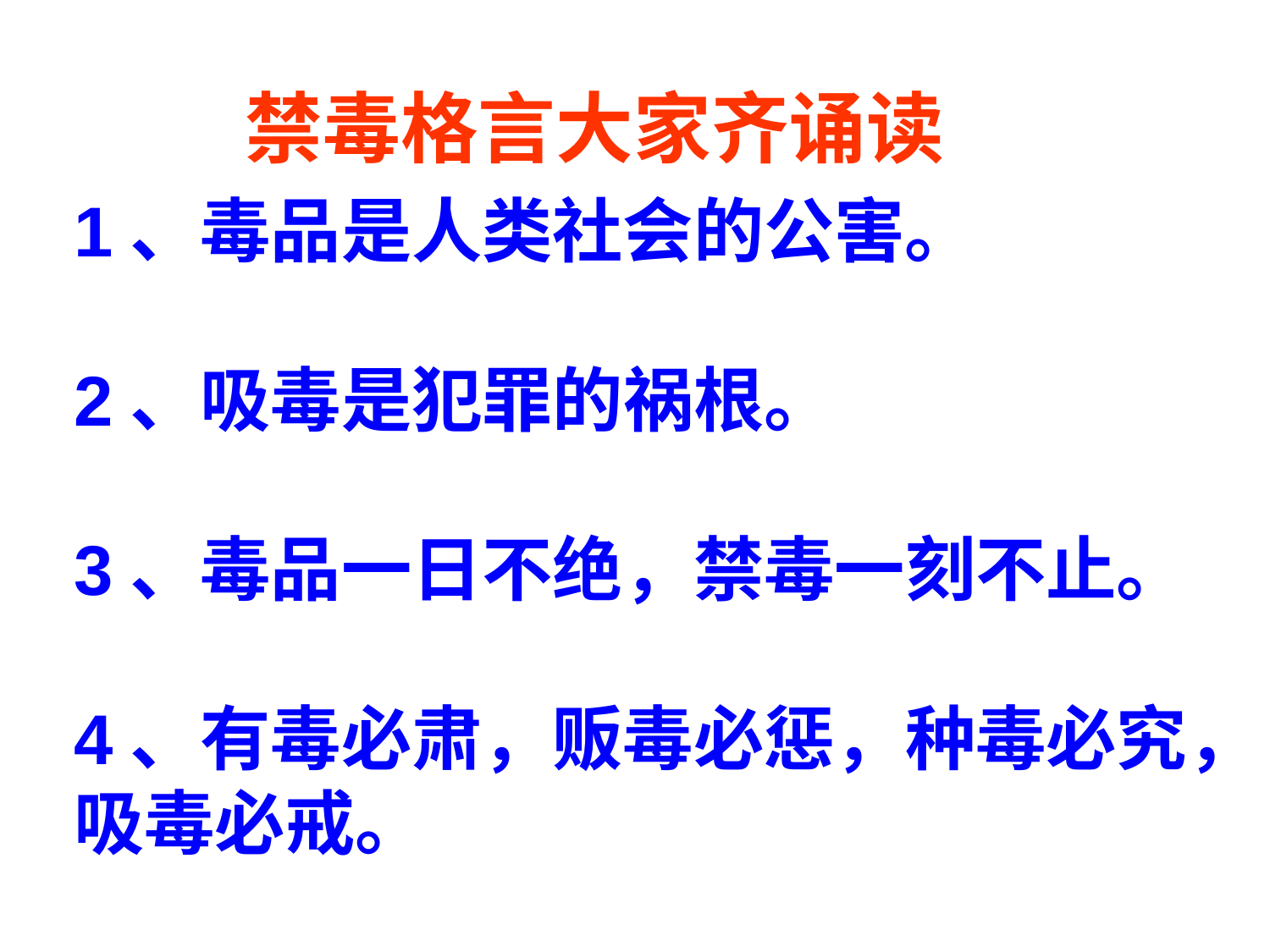

# 禁毒格言大家齐诵读
1、毒品是人类社会的公害。
2、吸毒是犯罪的祸根。
3、毒品一日不绝，禁毒一刻不止。
4、有毒必肃，贩毒必惩，种毒必究，
吸毒必戒。